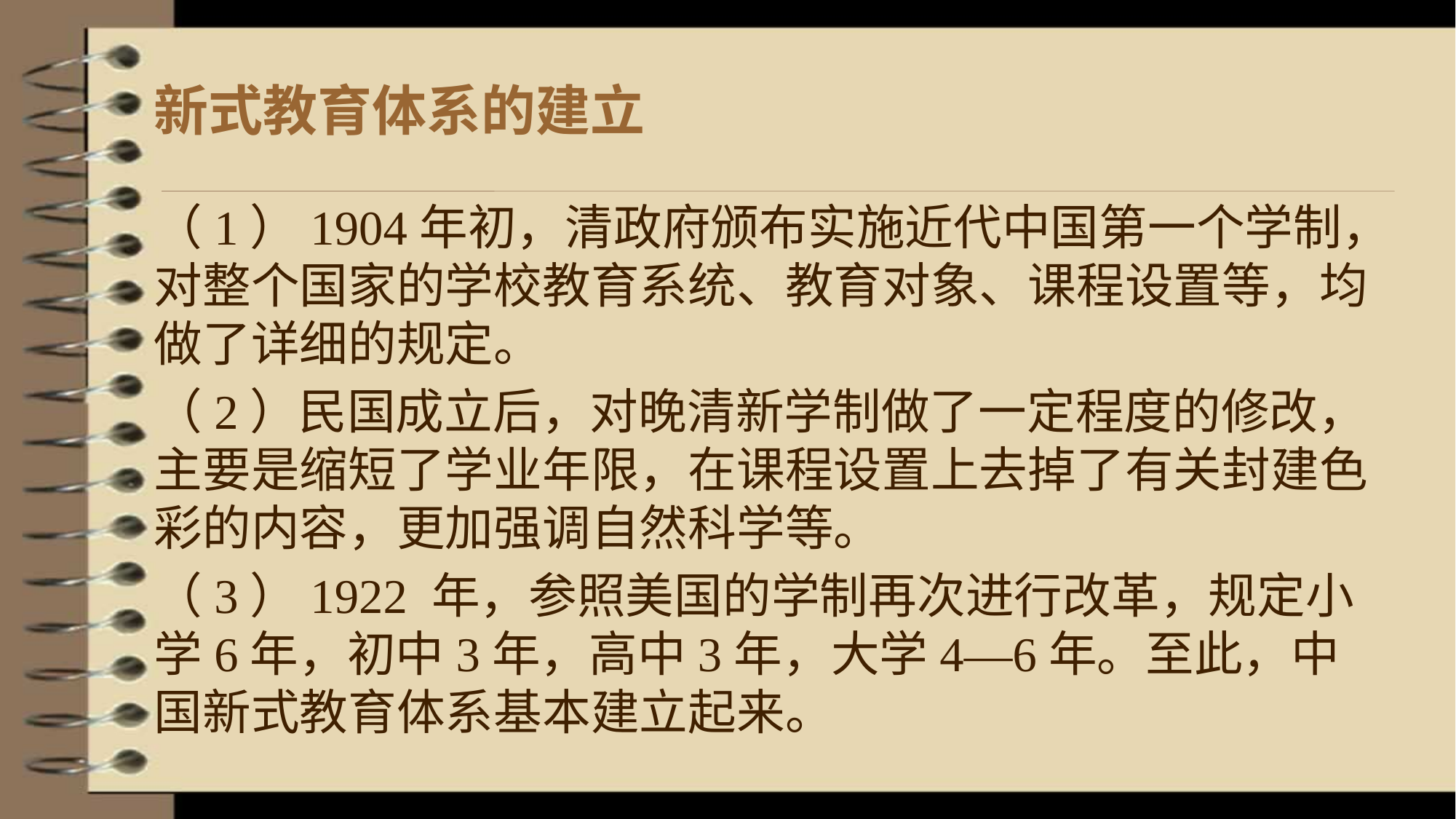

# 新式教育体系的建立
（1）1904年初，清政府颁布实施近代中国第一个学制，对整个国家的学校教育系统、教育对象、课程设置等，均做了详细的规定。
（2）民国成立后，对晚清新学制做了一定程度的修改，主要是缩短了学业年限，在课程设置上去掉了有关封建色彩的内容，更加强调自然科学等。
（3）1922 年，参照美国的学制再次进行改革，规定小学6年，初中3年，高中3年，大学4—6年。至此，中国新式教育体系基本建立起来。